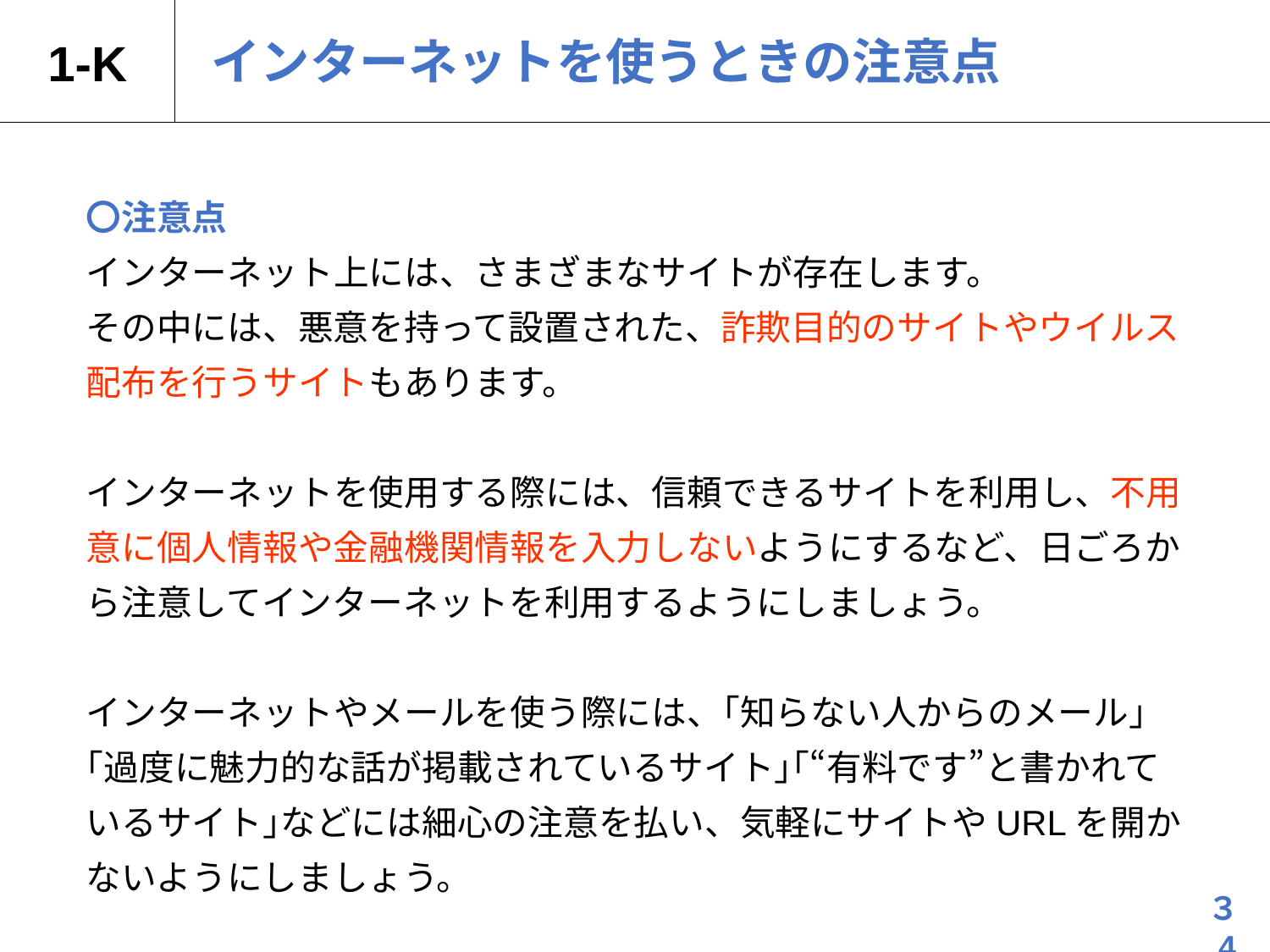

# 1-K
インターネットを使うときの注意点
〇注意点
インターネット上には、さまざまなサイトが存在します。
その中には、悪意を持って設置された、詐欺目的のサイトやウイルス配布を行うサイトもあります。

インターネットを使用する際には、信頼できるサイトを利用し、不用意に個人情報や金融機関情報を入力しないようにするなど、日ごろから注意してインターネットを利用するようにしましょう。

インターネットやメールを使う際には、｢知らない人からのメール｣ ｢過度に魅力的な話が掲載されているサイト｣｢“有料です”と書かれているサイト｣などには細心の注意を払い、気軽にサイトやURLを開かないようにしましょう。

３4